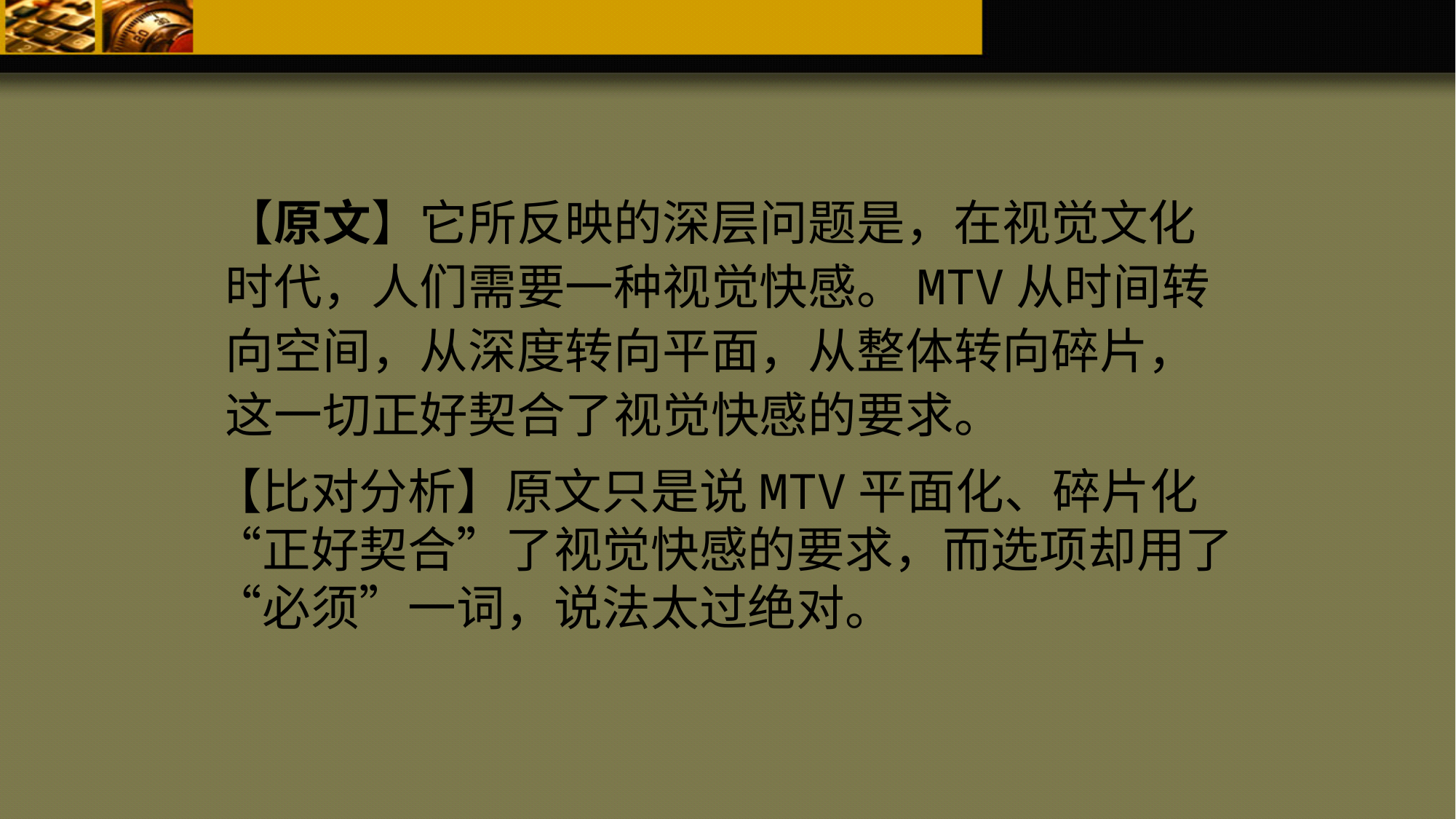

【原文】它所反映的深层问题是，在视觉文化时代，人们需要一种视觉快感。MTV从时间转向空间，从深度转向平面，从整体转向碎片，这一切正好契合了视觉快感的要求。
【比对分析】原文只是说MTV平面化、碎片化“正好契合”了视觉快感的要求，而选项却用了“必须”一词，说法太过绝对。